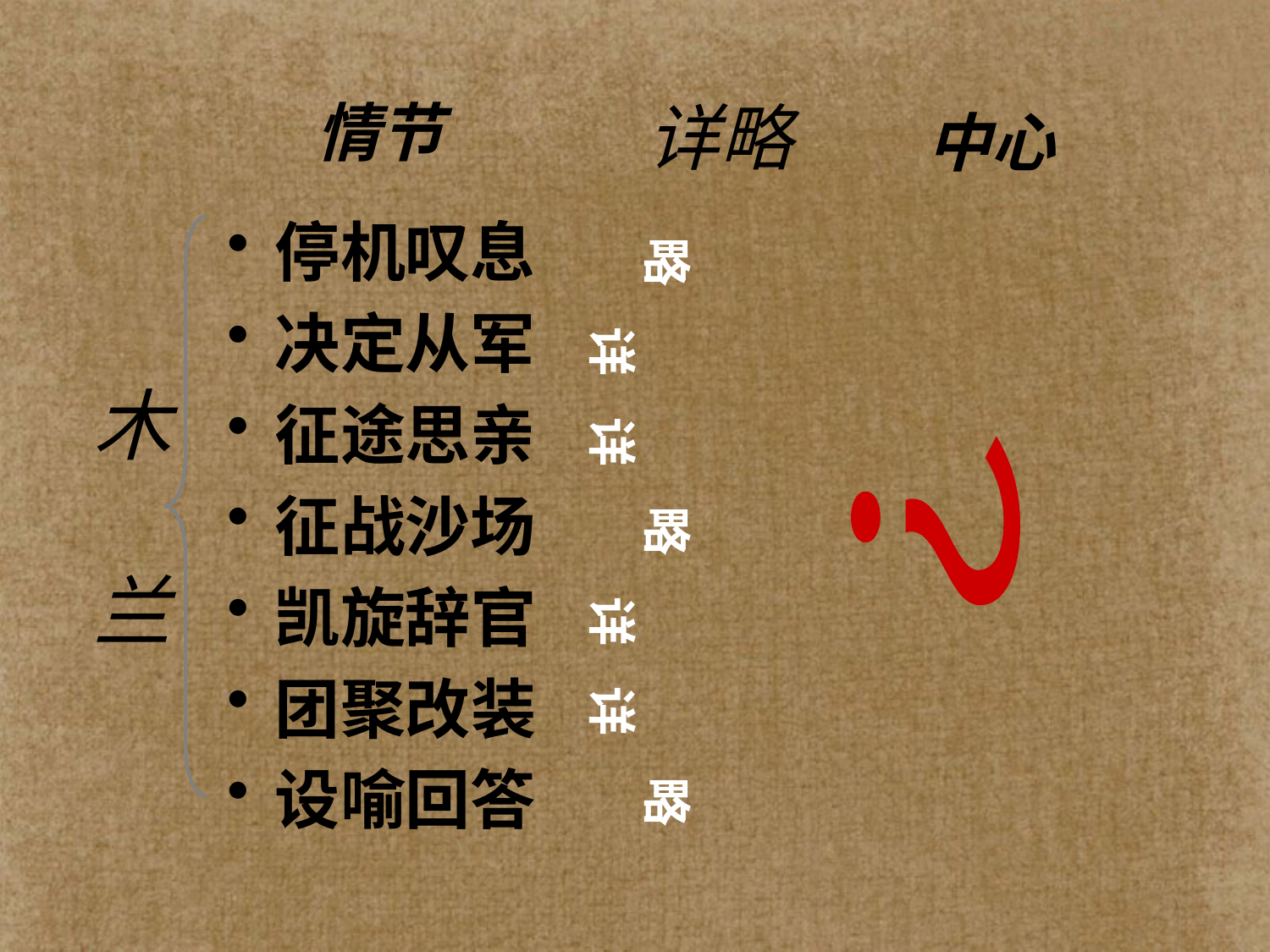

详略
情节
中心
停机叹息
决定从军
征途思亲
征战沙场
凯旋辞官
团聚改装
设喻回答

木
兰
略
详
详
？
略
详
详
略